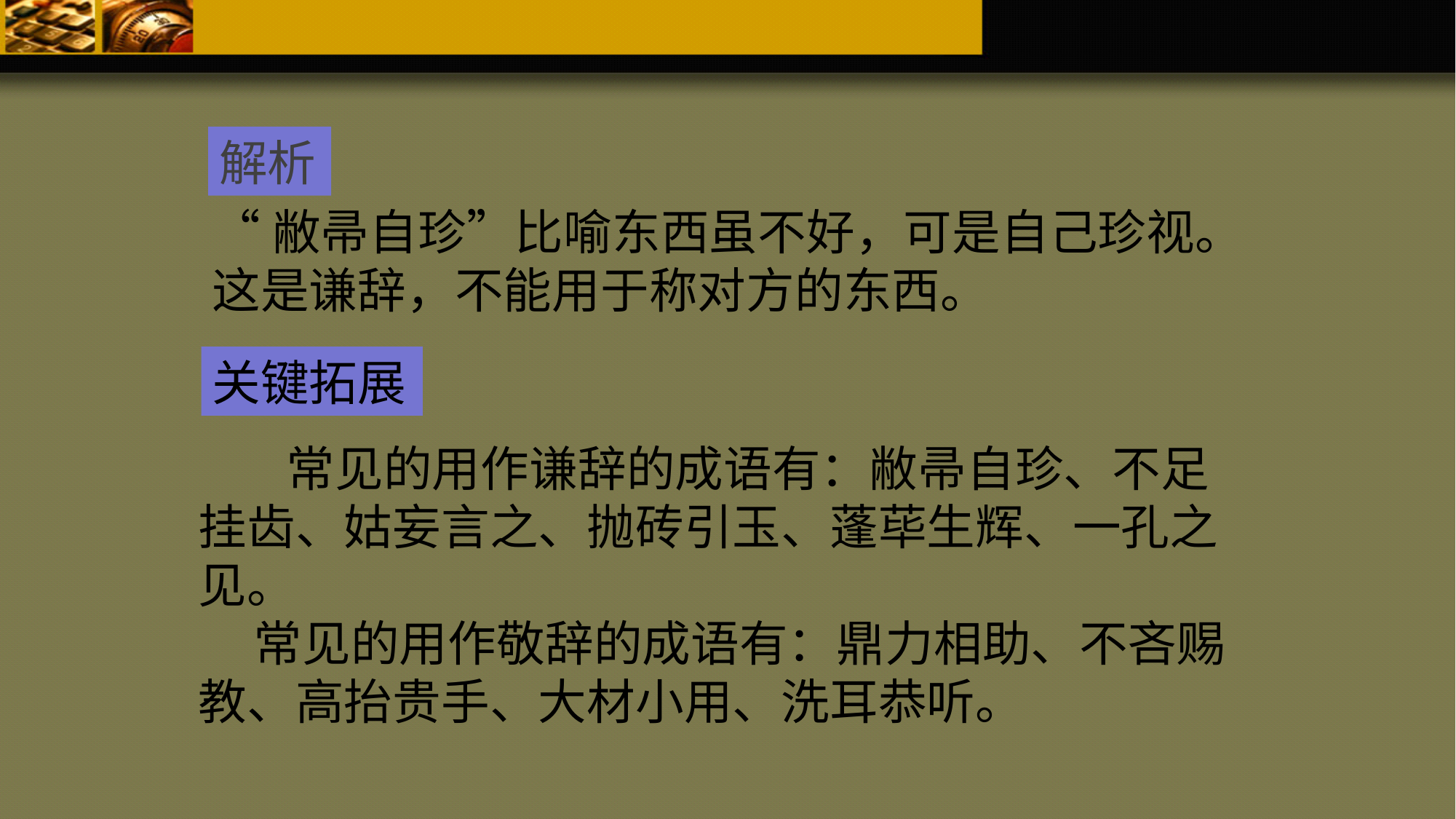

解析
“敝帚自珍”比喻东西虽不好，可是自己珍视。这是谦辞，不能用于称对方的东西。
关键拓展
       常见的用作谦辞的成语有：敝帚自珍、不足挂齿、姑妄言之、抛砖引玉、蓬荜生辉、一孔之见。
    常见的用作敬辞的成语有：鼎力相助、不吝赐教、高抬贵手、大材小用、洗耳恭听。